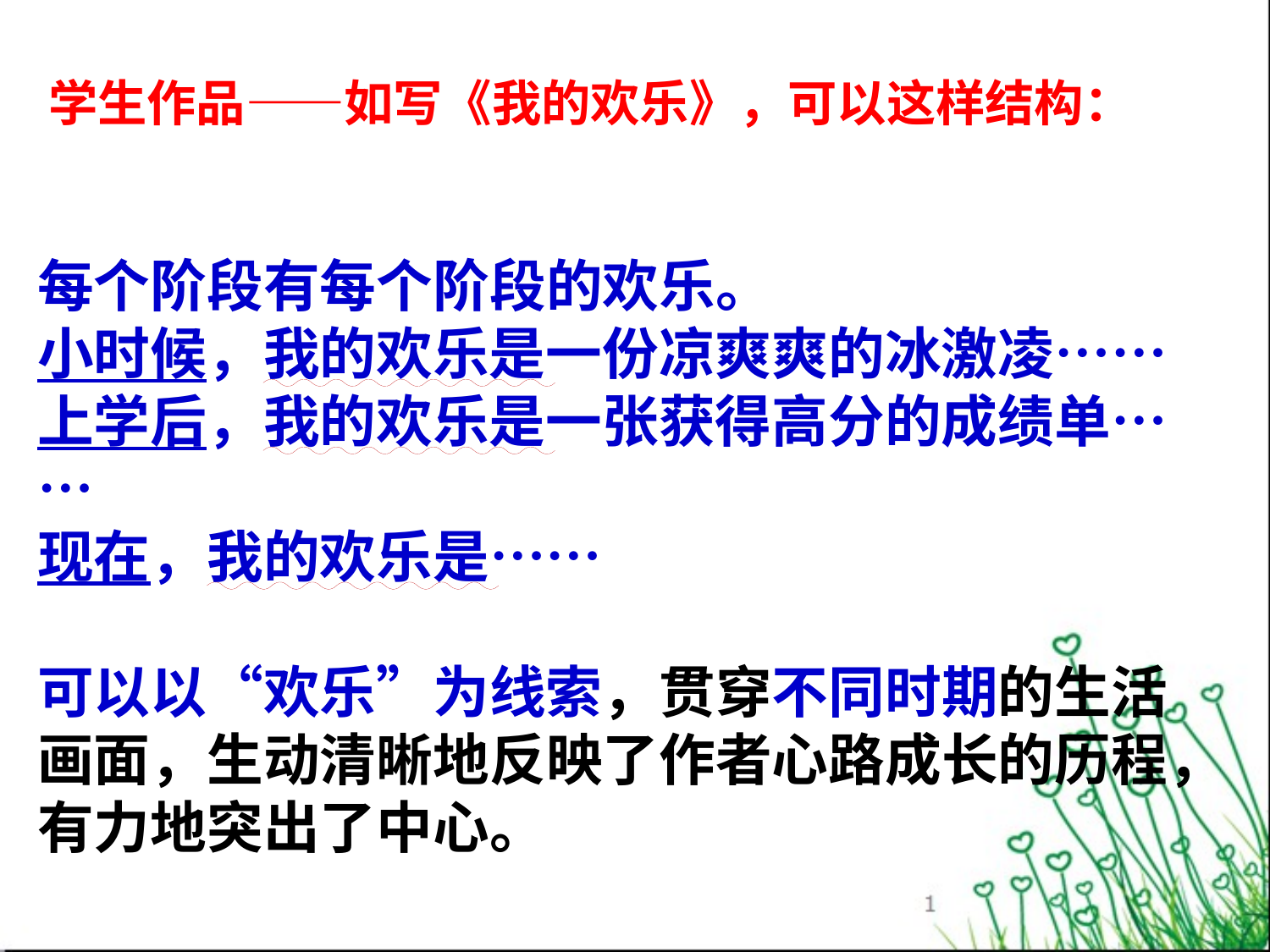

学生作品——如写《我的欢乐》，可以这样结构：

每个阶段有每个阶段的欢乐。
小时候，我的欢乐是一份凉爽爽的冰激凌……
上学后，我的欢乐是一张获得高分的成绩单……
现在，我的欢乐是……

可以以“欢乐”为线索，贯穿不同时期的生活
画面，生动清晰地反映了作者心路成长的历程，
有力地突出了中心。